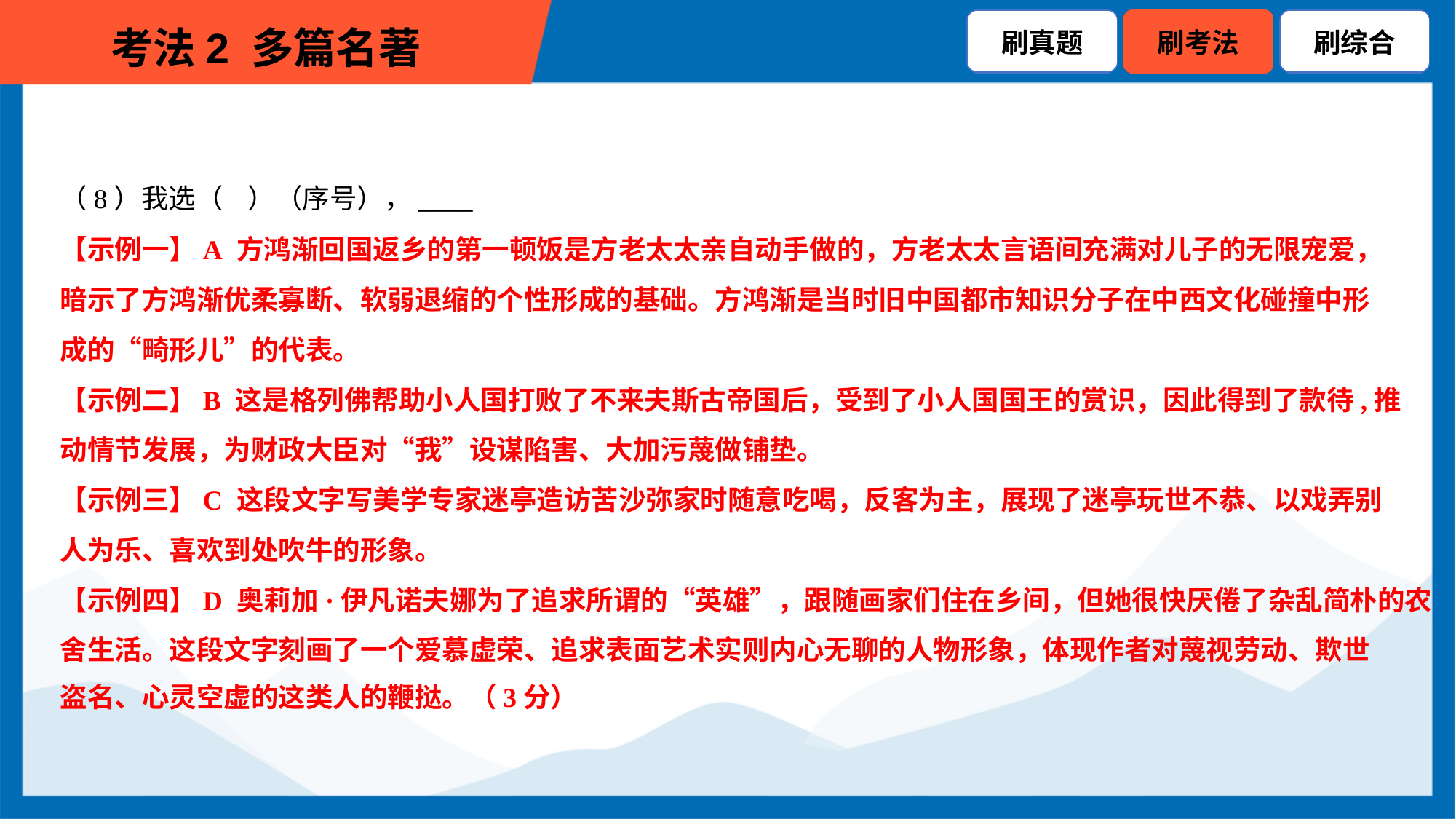

（8）我选（    ）（序号），____
【示例一】A 方鸿渐回国返乡的第一顿饭是方老太太亲自动手做的，方老太太言语间充满对儿子的无限宠爱，
暗示了方鸿渐优柔寡断、软弱退缩的个性形成的基础。方鸿渐是当时旧中国都市知识分子在中西文化碰撞中形
成的“畸形儿”的代表。
【示例二】B 这是格列佛帮助小人国打败了不来夫斯古帝国后，受到了小人国国王的赏识，因此得到了款待,推
动情节发展，为财政大臣对“我”设谋陷害、大加污蔑做铺垫。
【示例三】C 这段文字写美学专家迷亭造访苦沙弥家时随意吃喝，反客为主，展现了迷亭玩世不恭、以戏弄别
人为乐、喜欢到处吹牛的形象。
【示例四】D 奥莉加·伊凡诺夫娜为了追求所谓的“英雄”，跟随画家们住在乡间，但她很快厌倦了杂乱简朴的农
舍生活。这段文字刻画了一个爱慕虚荣、追求表面艺术实则内心无聊的人物形象，体现作者对蔑视劳动、欺世
盗名、心灵空虚的这类人的鞭挞。（3分）